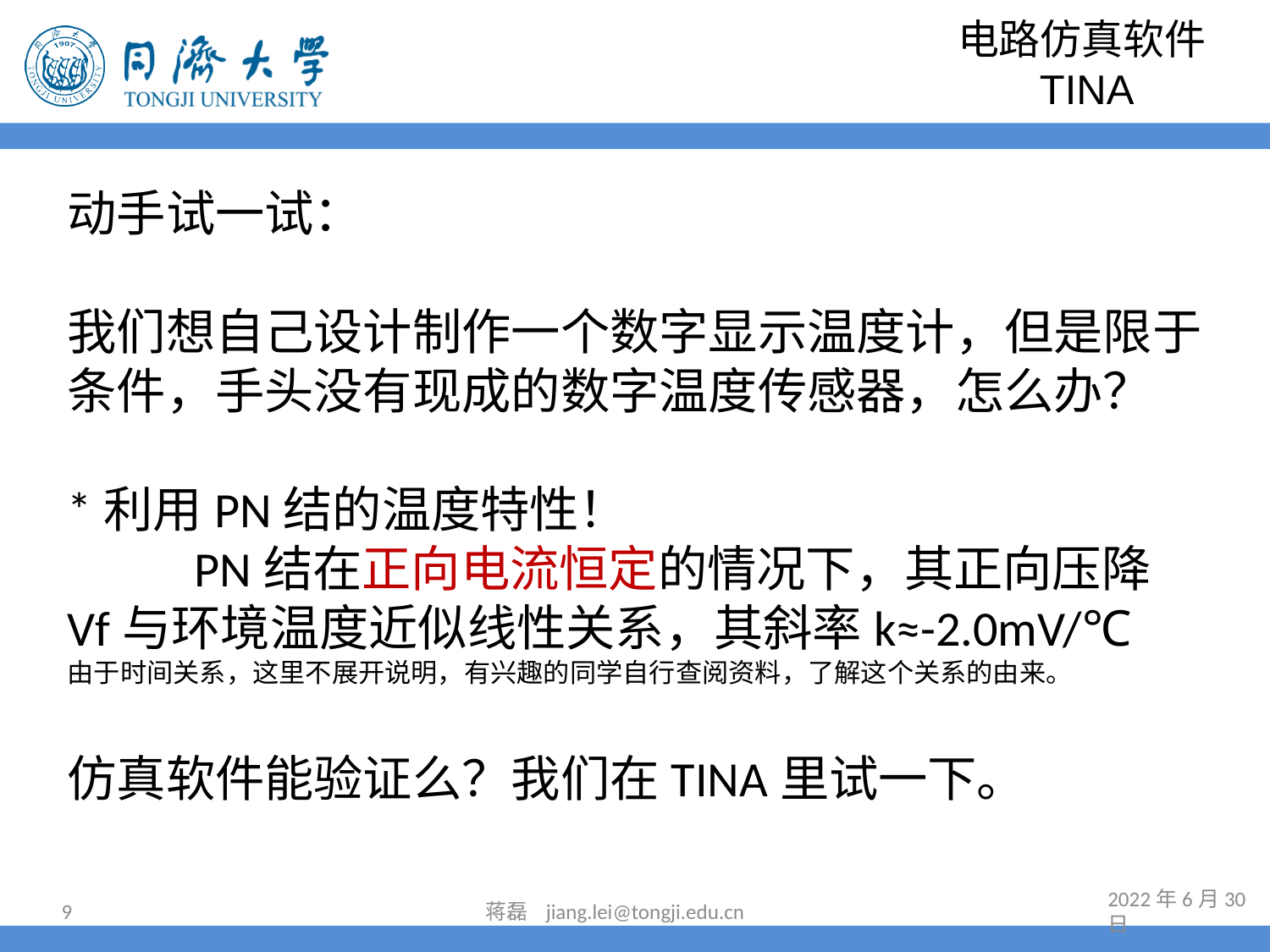

# 电路仿真软件TINA
动手试一试：

我们想自己设计制作一个数字显示温度计，但是限于条件，手头没有现成的数字温度传感器，怎么办？

*利用PN结的温度特性！
	PN结在正向电流恒定的情况下，其正向压降Vf与环境温度近似线性关系，其斜率k≈-2.0mV/℃
由于时间关系，这里不展开说明，有兴趣的同学自行查阅资料，了解这个关系的由来。

仿真软件能验证么？我们在TINA里试一下。

9
蒋磊  jiang.lei@tongji.edu.cn
2022年6月30日